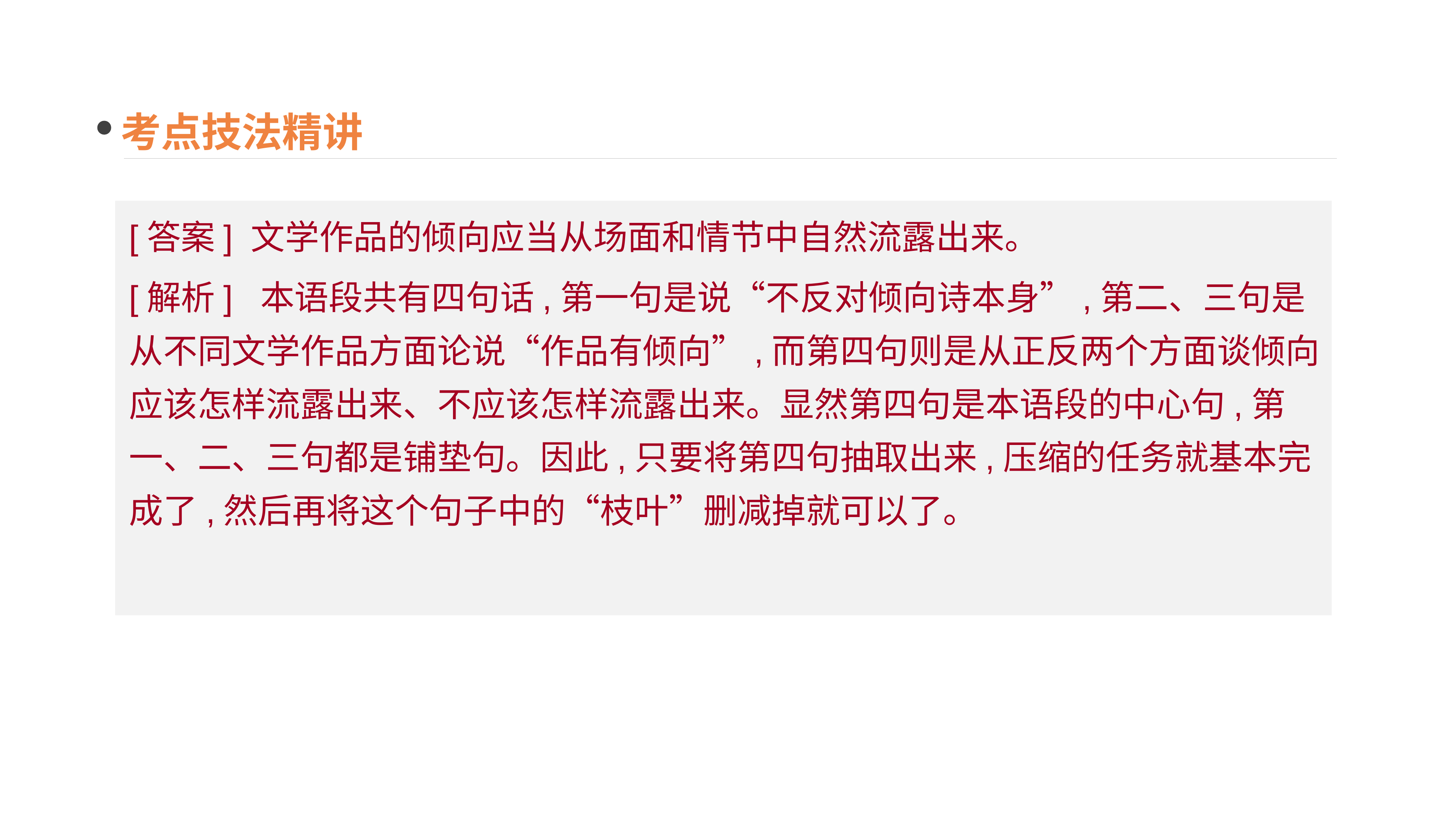

考点技法精讲

[答案] 文学作品的倾向应当从场面和情节中自然流露出来。
[解析]  本语段共有四句话,第一句是说“不反对倾向诗本身”,第二、三句是从不同文学作品方面论说“作品有倾向”,而第四句则是从正反两个方面谈倾向应该怎样流露出来、不应该怎样流露出来。显然第四句是本语段的中心句,第一、二、三句都是铺垫句。因此,只要将第四句抽取出来,压缩的任务就基本完成了,然后再将这个句子中的“枝叶”删减掉就可以了。